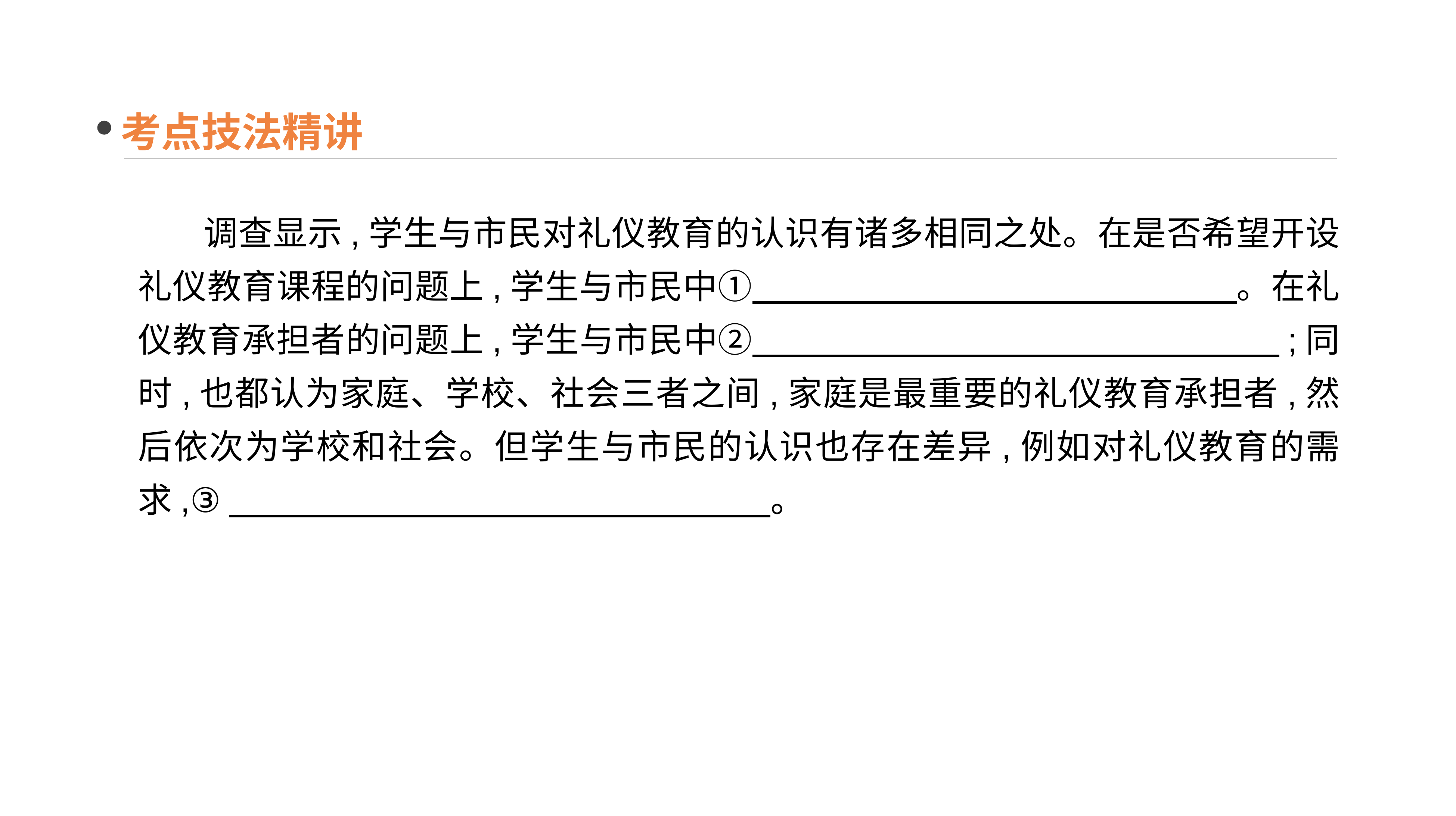

考点技法精讲

       调查显示,学生与市民对礼仪教育的认识有诸多相同之处。在是否希望开设礼仪教育课程的问题上,学生与市民中①　　　　　             　　　　　　。在礼仪教育承担者的问题上,学生与市民中②　         　     　　　　　　　　　　;同时,也都认为家庭、学校、社会三者之间,家庭是最重要的礼仪教育承担者,然后依次为学校和社会。但学生与市民的认识也存在差异,例如对礼仪教育的需求,③　　　　　　　　                 　　　　。